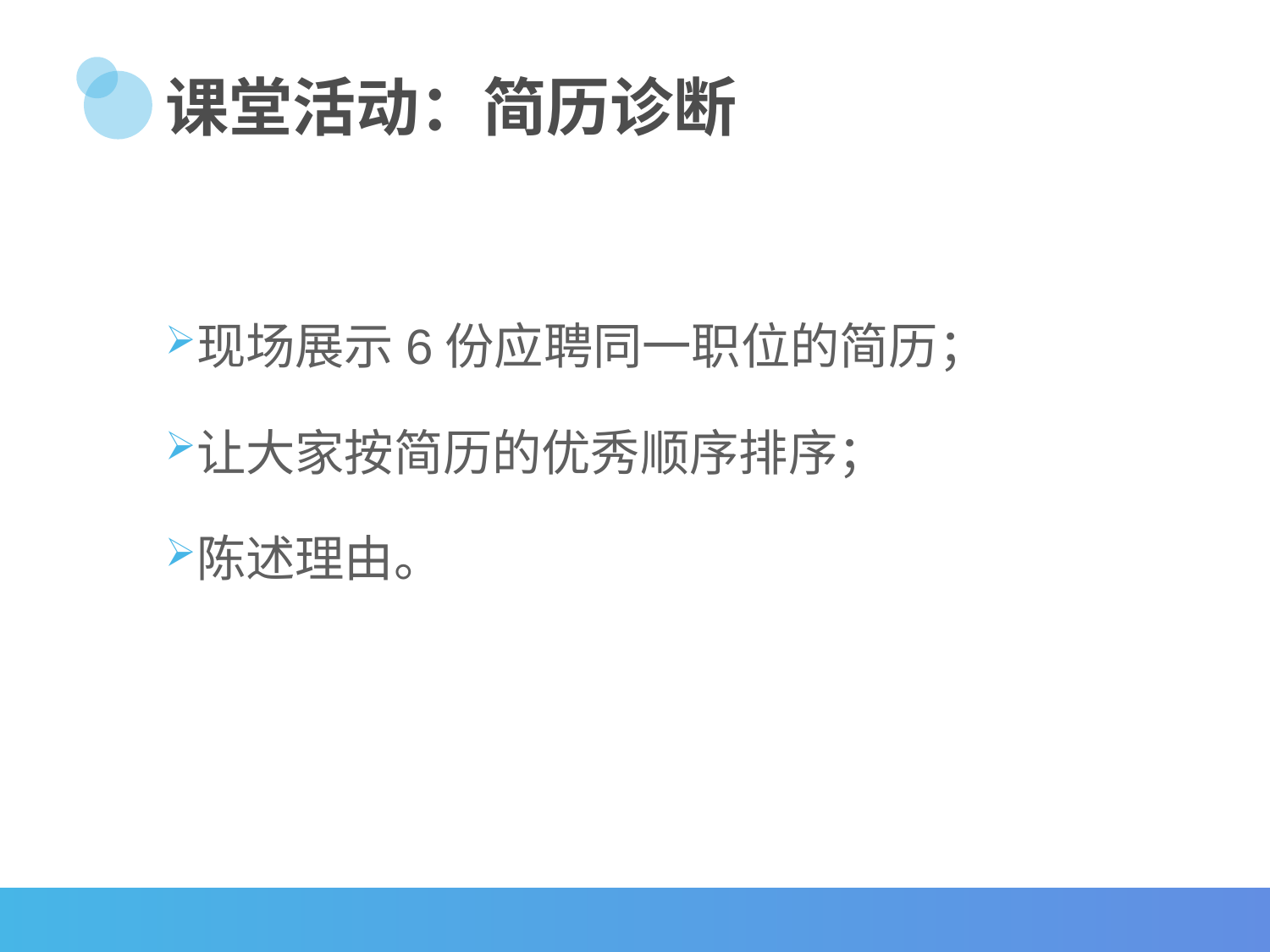

# 课堂活动：简历诊断

现场展示6份应聘同一职位的简历；
让大家按简历的优秀顺序排序；
陈述理由。